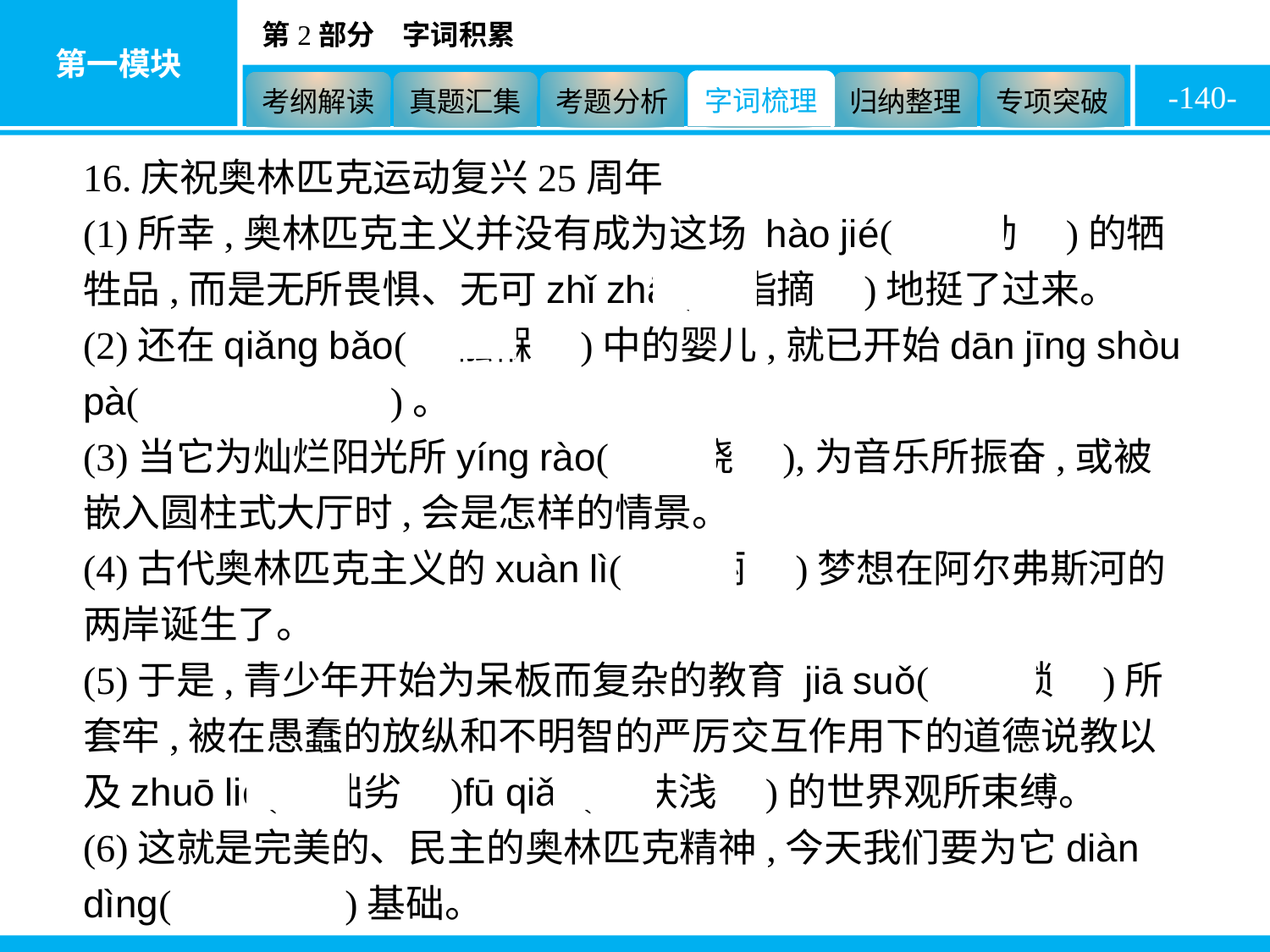

-140-
16.庆祝奥林匹克运动复兴25周年
(1)所幸,奥林匹克主义并没有成为这场 hào jié(　浩劫　)的牺牲品,而是无所畏惧、无可zhǐ zhāi(　指摘　)地挺了过来。
(2)还在qiǎng bǎo(　襁褓　)中的婴儿,就已开始dān jīng shòu pà(　担惊受怕　)。
(3)当它为灿烂阳光所yíng rào(　萦绕　),为音乐所振奋,或被嵌入圆柱式大厅时,会是怎样的情景。
(4)古代奥林匹克主义的xuàn lì(　绚丽　)梦想在阿尔弗斯河的两岸诞生了。
(5)于是,青少年开始为呆板而复杂的教育 jiā suǒ(　枷锁　)所套牢,被在愚蠢的放纵和不明智的严厉交互作用下的道德说教以及zhuō liè(　拙劣　)fū qiǎn(　肤浅　)的世界观所束缚。
(6)这就是完美的、民主的奥林匹克精神,今天我们要为它diàn dìng(　奠定　)基础。